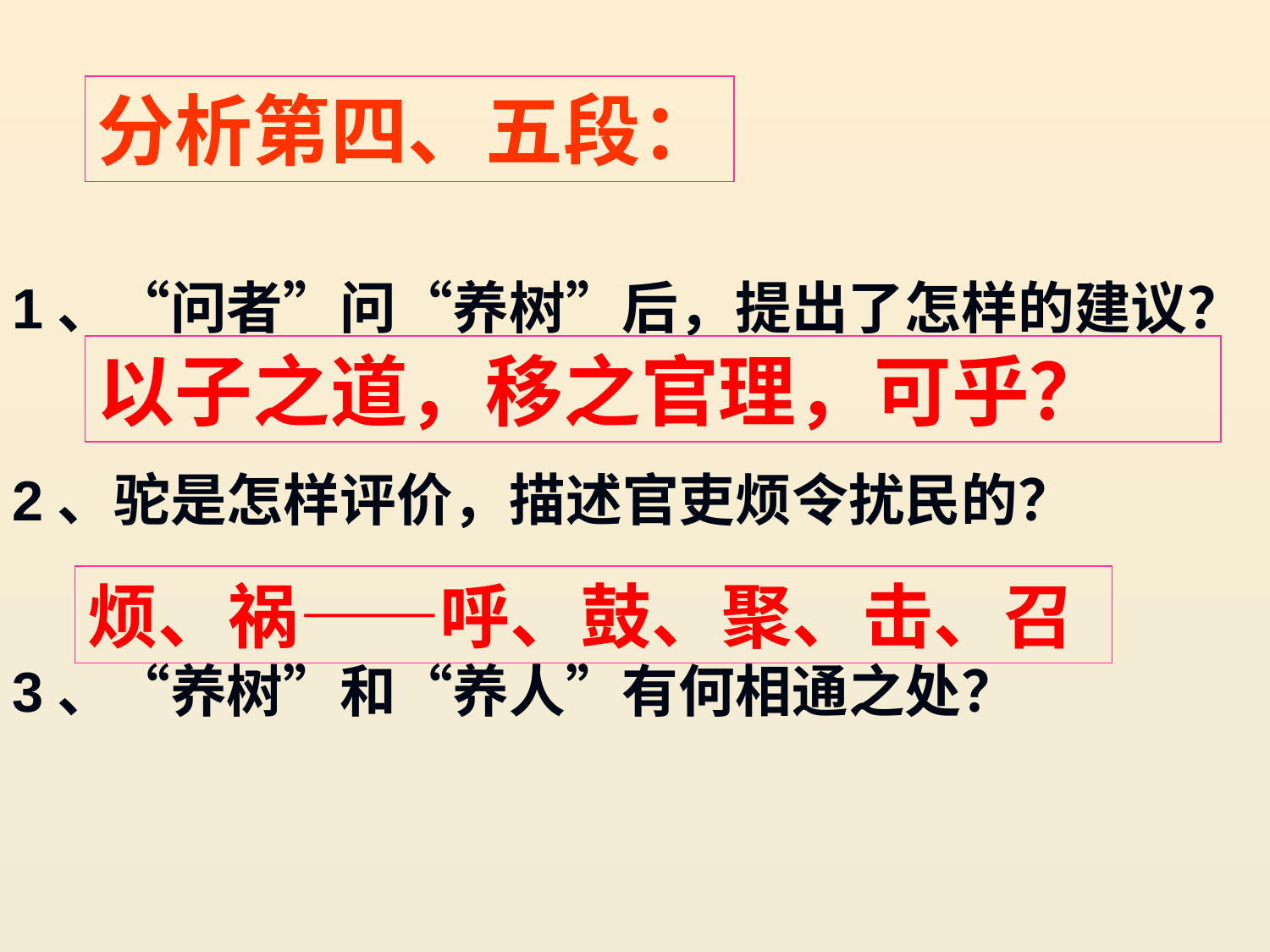

分析第四、五段：
1、“问者”问“养树”后，提出了怎样的建议？

2、驼是怎样评价，描述官吏烦令扰民的？

3、“养树”和“养人”有何相通之处？
以子之道，移之官理，可乎？
烦、祸——呼、鼓、聚、击、召